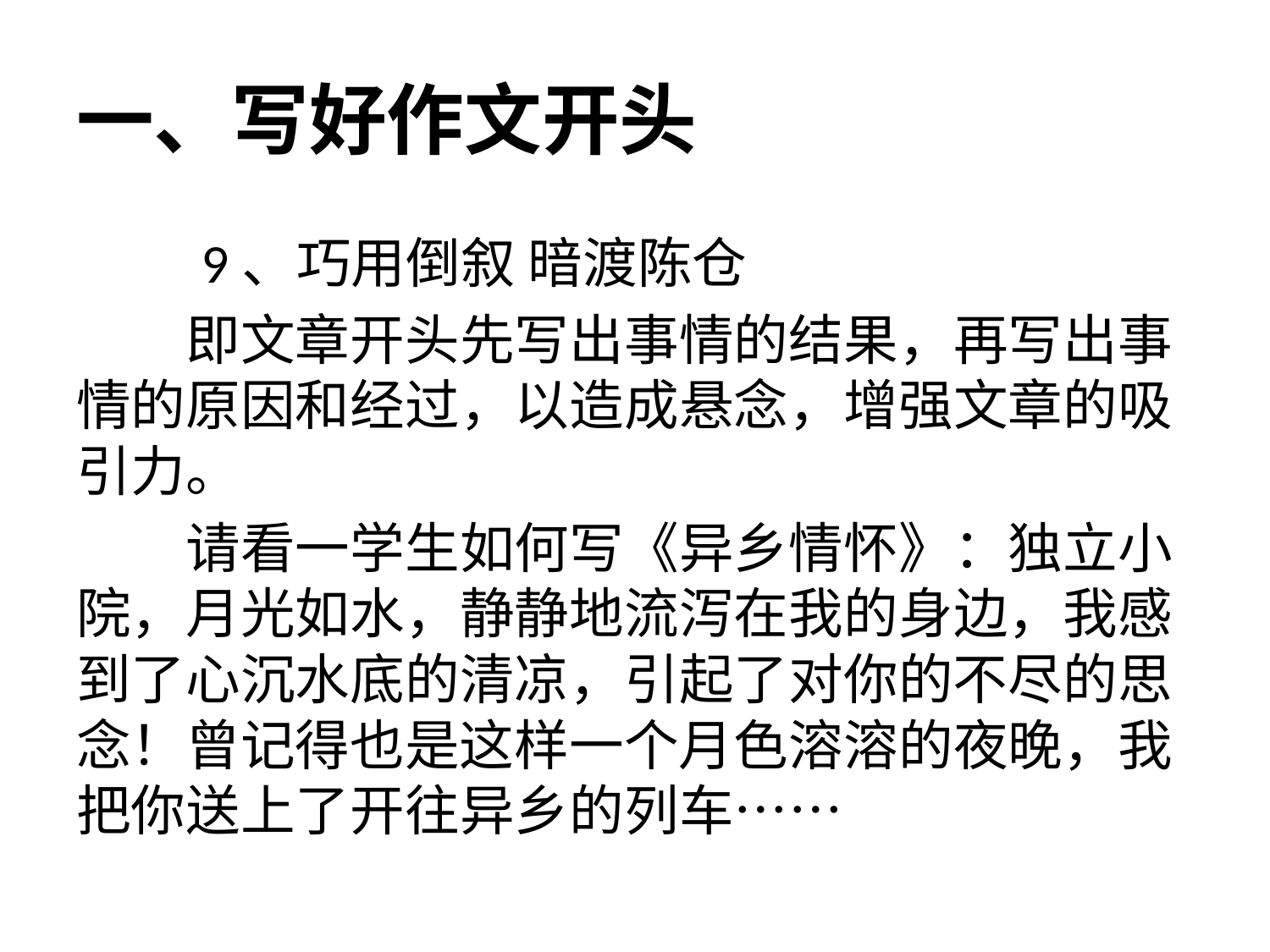

# 一、写好作文开头
          9、巧用倒叙 暗渡陈仓
　　即文章开头先写出事情的结果，再写出事情的原因和经过，以造成悬念，增强文章的吸引力。
　　请看一学生如何写《异乡情怀》：独立小院，月光如水，静静地流泻在我的身边，我感到了心沉水底的清凉，引起了对你的不尽的思念！曾记得也是这样一个月色溶溶的夜晚，我把你送上了开往异乡的列车……